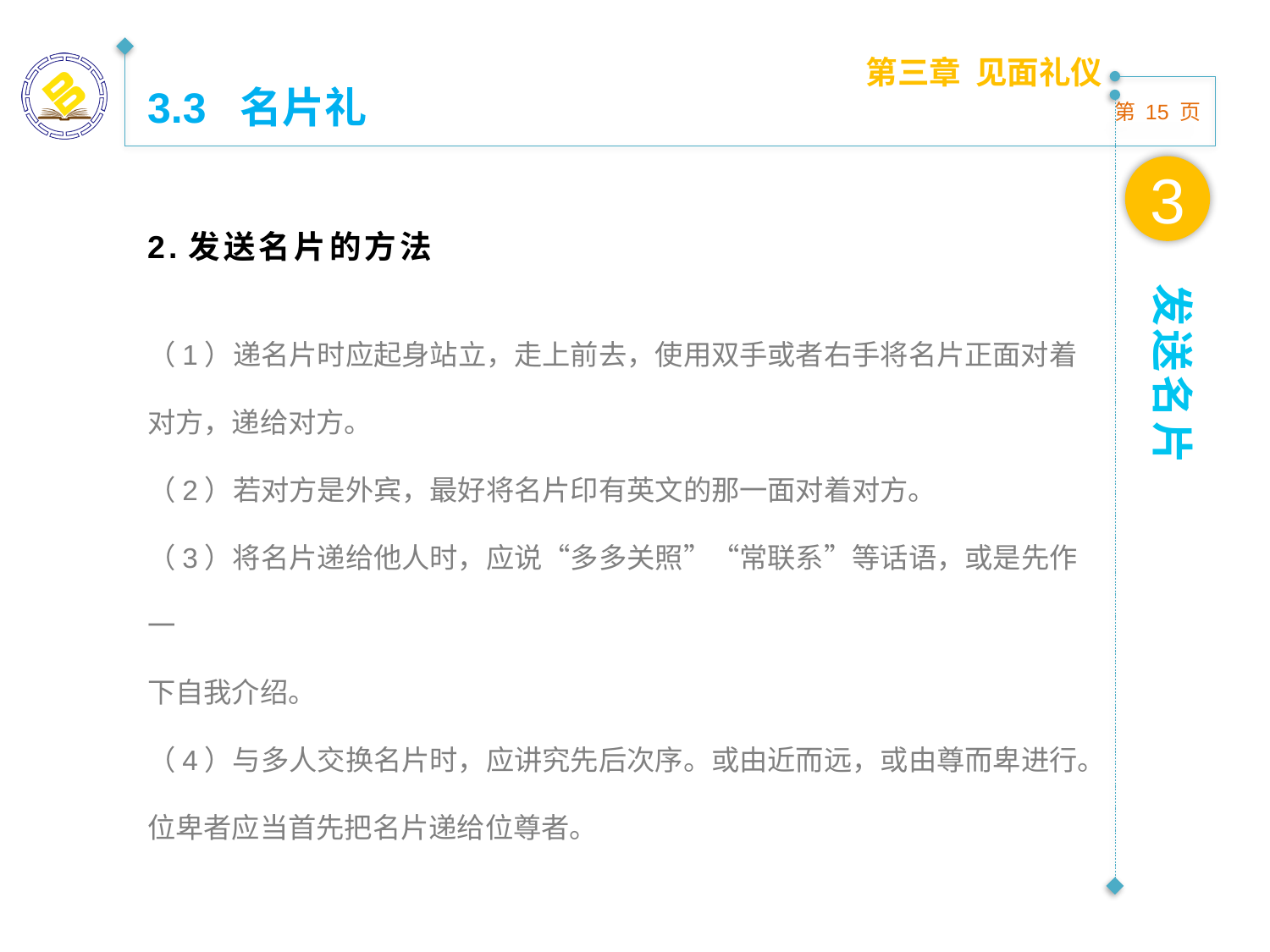

第三章  见面礼仪
3.3  名片礼
3
2.发送名片的方法
发送名片
（1）递名片时应起身站立，走上前去，使用双手或者右手将名片正面对着对方，递给对方。
（2）若对方是外宾，最好将名片印有英文的那一面对着对方。
（3）将名片递给他人时，应说“多多关照”“常联系”等话语，或是先作一
下自我介绍。
（4）与多人交换名片时，应讲究先后次序。或由近而远，或由尊而卑进行。位卑者应当首先把名片递给位尊者。